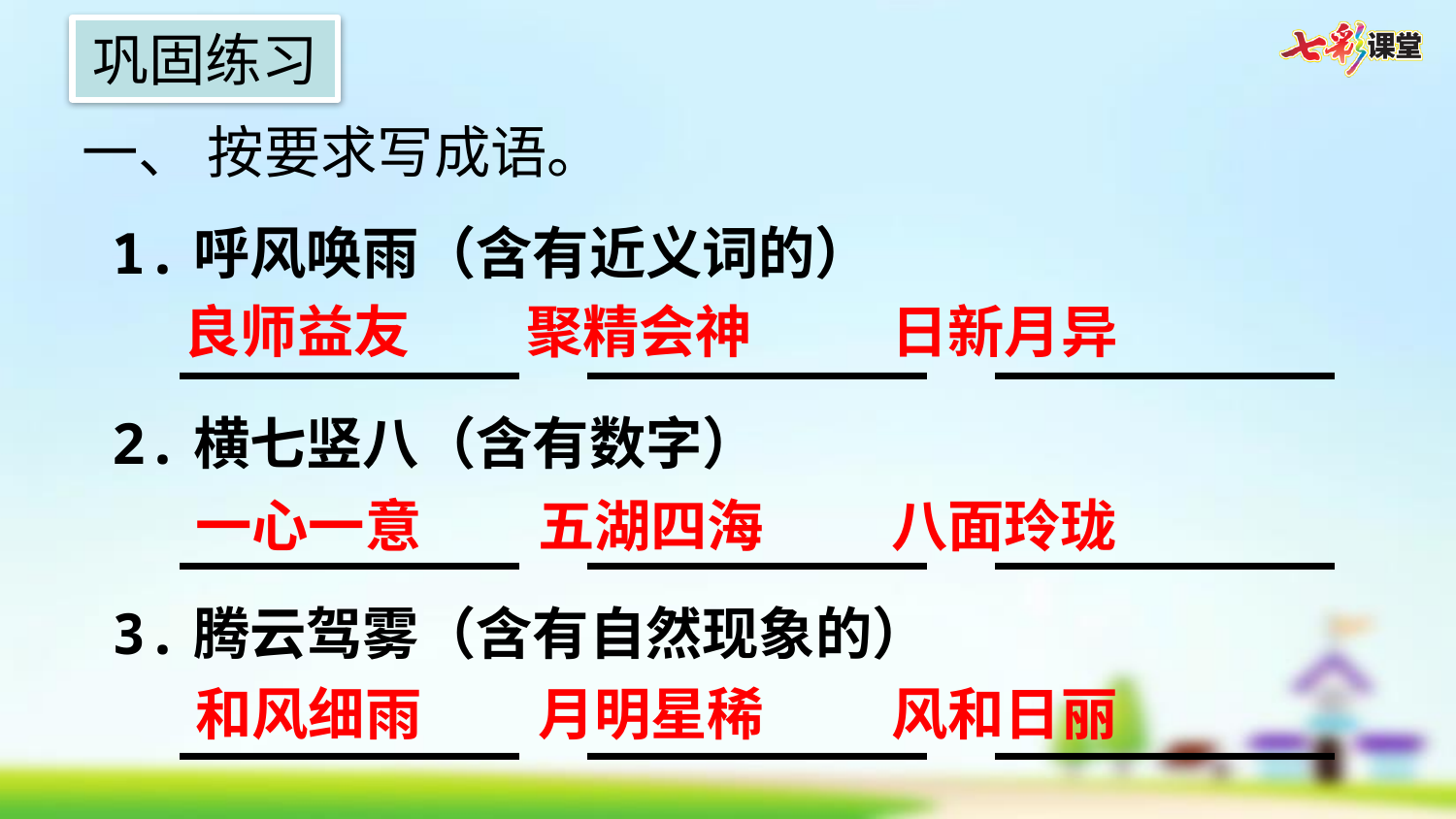

巩固练习
一、 按要求写成语。
1.呼风唤雨（含有近义词的）
  __________  __________  __________
2.横七竖八（含有数字）
  __________  __________  __________
3.腾云驾雾（含有自然现象的）
  __________  __________  __________
良师益友
聚精会神
日新月异
一心一意
五湖四海
八面玲珑
和风细雨
月明星稀
风和日丽